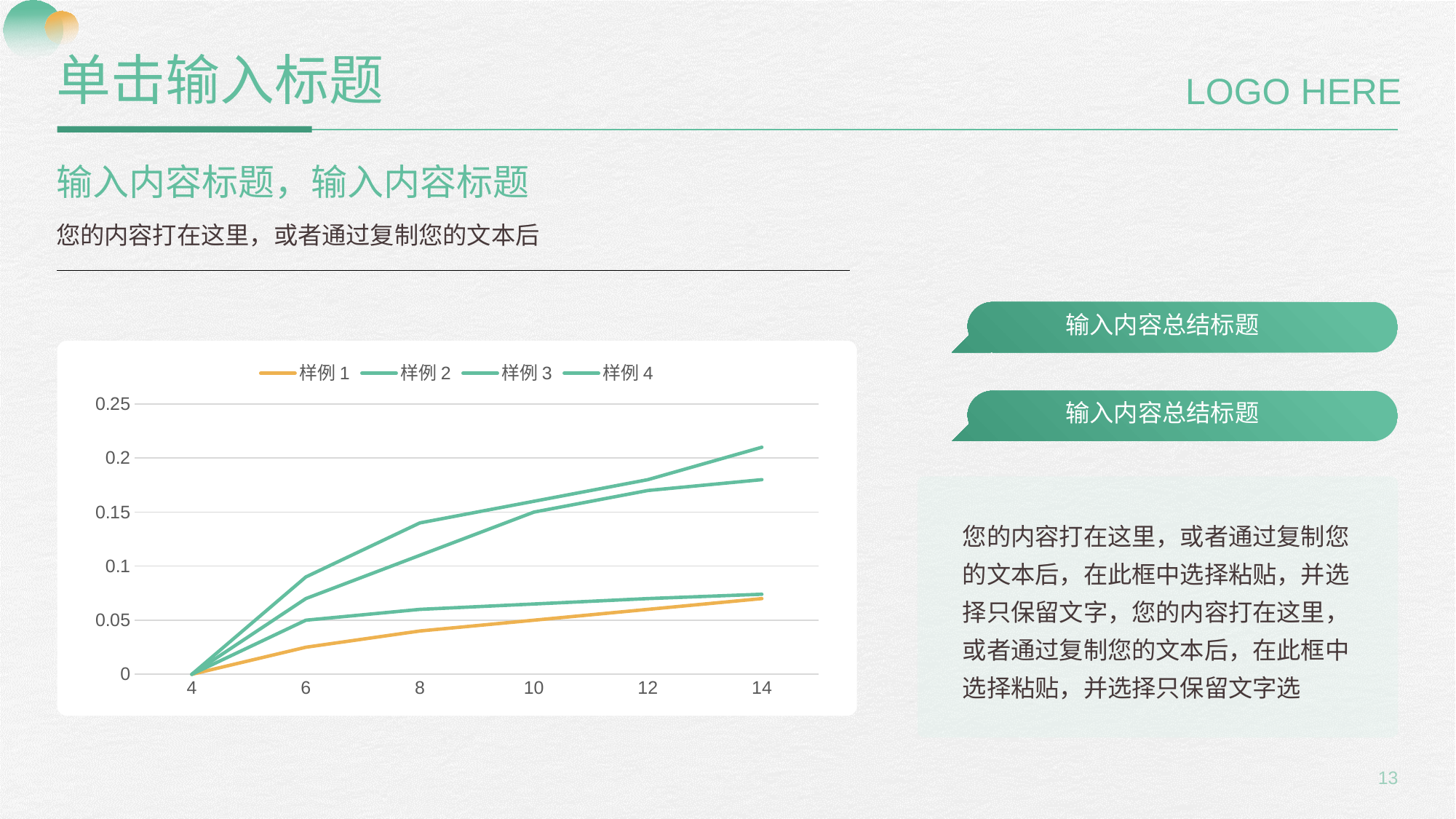

单击输入标题
LOGO HERE
输入内容标题，输入内容标题
您的内容打在这里，或者通过复制您的文本后

输入内容总结标题

### Chart

| Category | 样例1 | 样例2 | 样例3 | 样例4 |
|---|---|---|---|---|
| 4 | 0.0 | 0.0 | 0.0 | 0.0 |
| 6 | 0.025 | 0.05 | 0.07 | 0.09 |
| 8 | 0.04 | 0.06 | 0.11 | 0.14 |
| 10 | 0.05 | 0.065 | 0.15 | 0.16 |
| 12 | 0.06 | 0.07 | 0.17 | 0.18 |
| 14 | 0.07 | 0.074 | 0.18 | 0.21 |
输入内容总结标题

您的内容打在这里，或者通过复制您的文本后，在此框中选择粘贴，并选择只保留文字，您的内容打在这里，或者通过复制您的文本后，在此框中选择粘贴，并选择只保留文字选
13